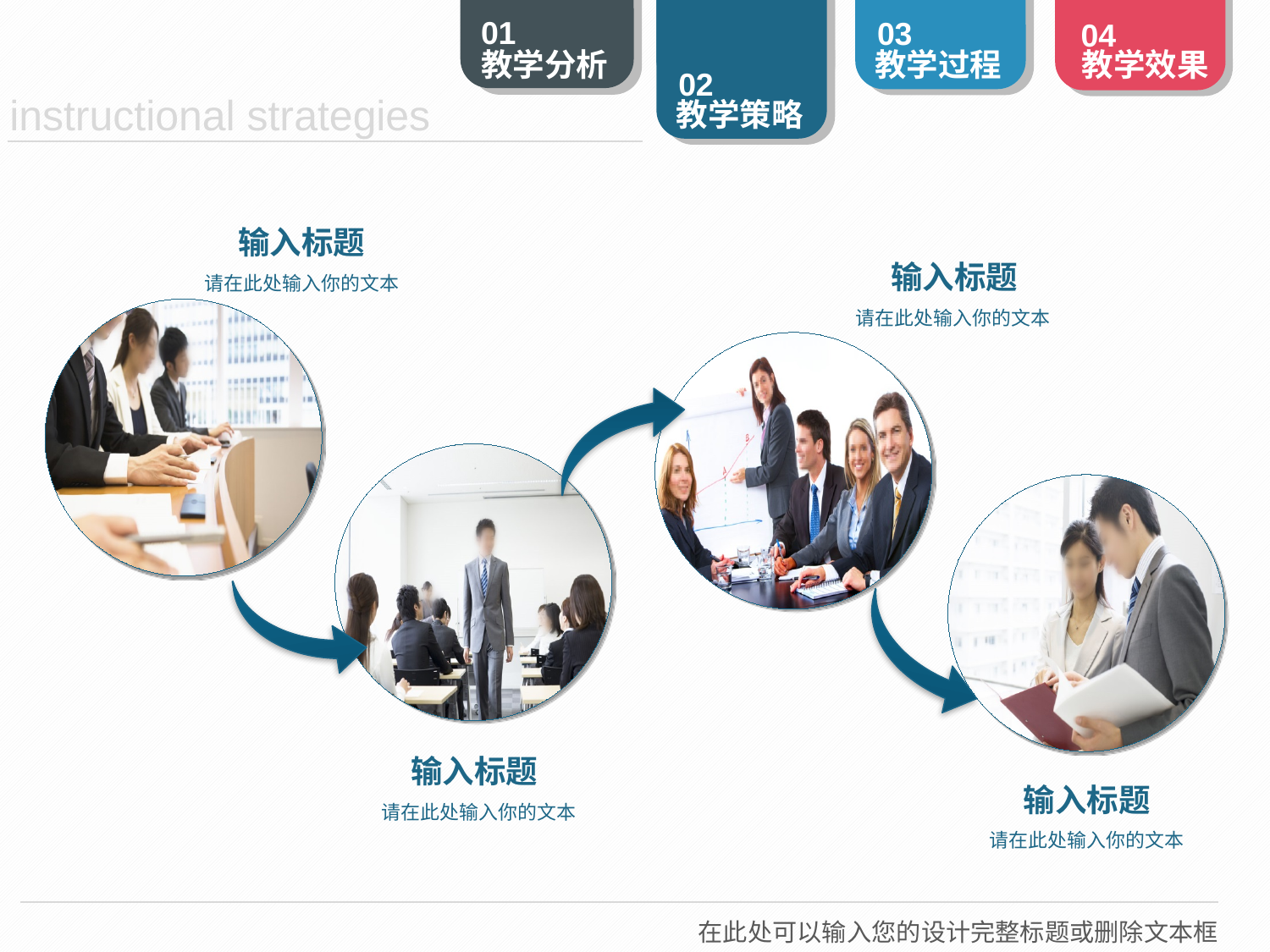

输入标题
请在此处输入你的文本
输入标题
请在此处输入你的文本

输入标题
请在此处输入你的文本
输入标题
请在此处输入你的文本